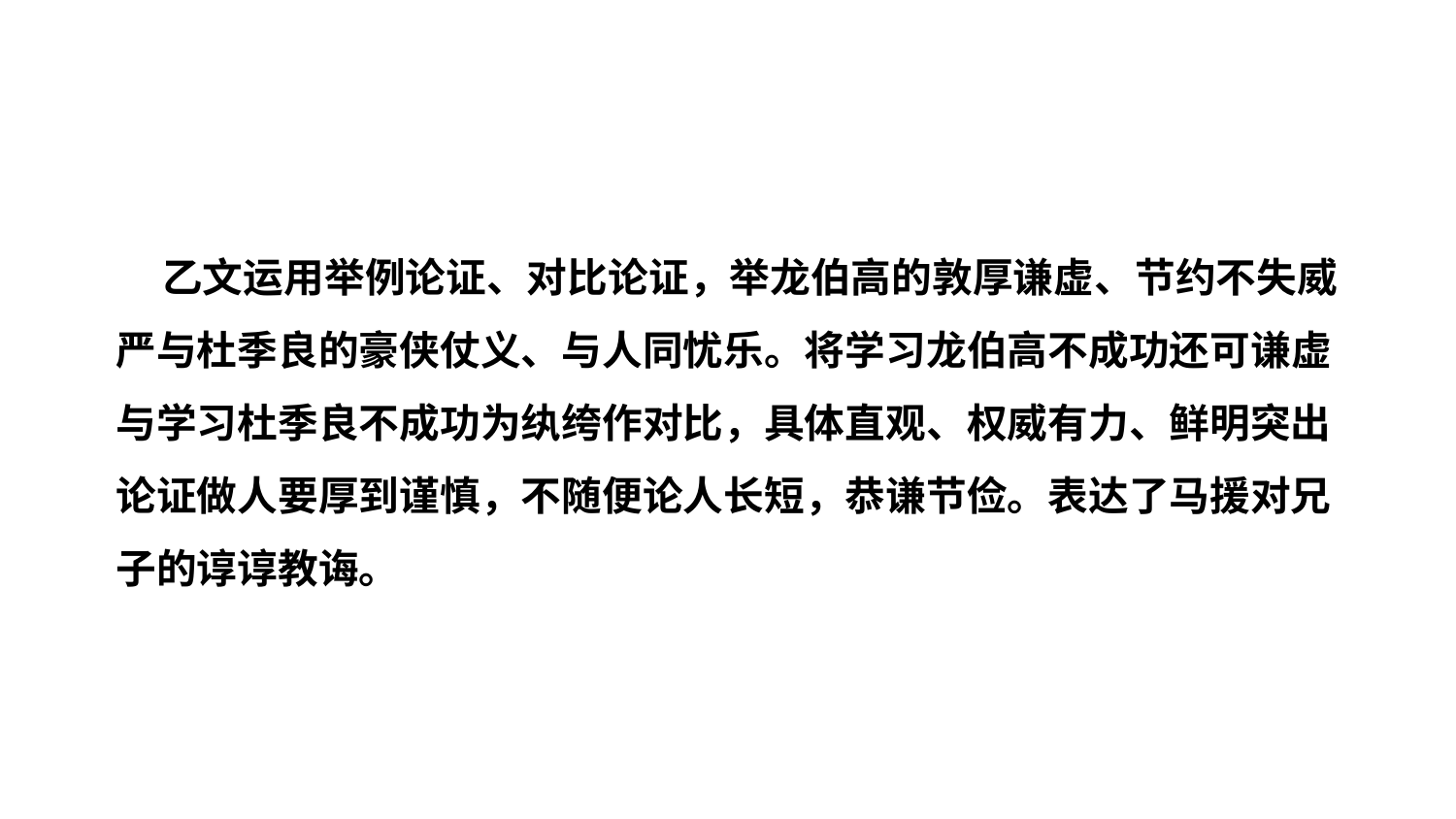

乙文运用举例论证、对比论证，举龙伯高的敦厚谦虚、节约不失威严与杜季良的豪侠仗义、与人同忧乐。将学习龙伯高不成功还可谦虚与学习杜季良不成功为纨绔作对比，具体直观、权威有力、鲜明突出论证做人要厚到谨慎，不随便论人长短，恭谦节俭。表达了马援对兄子的谆谆教诲。